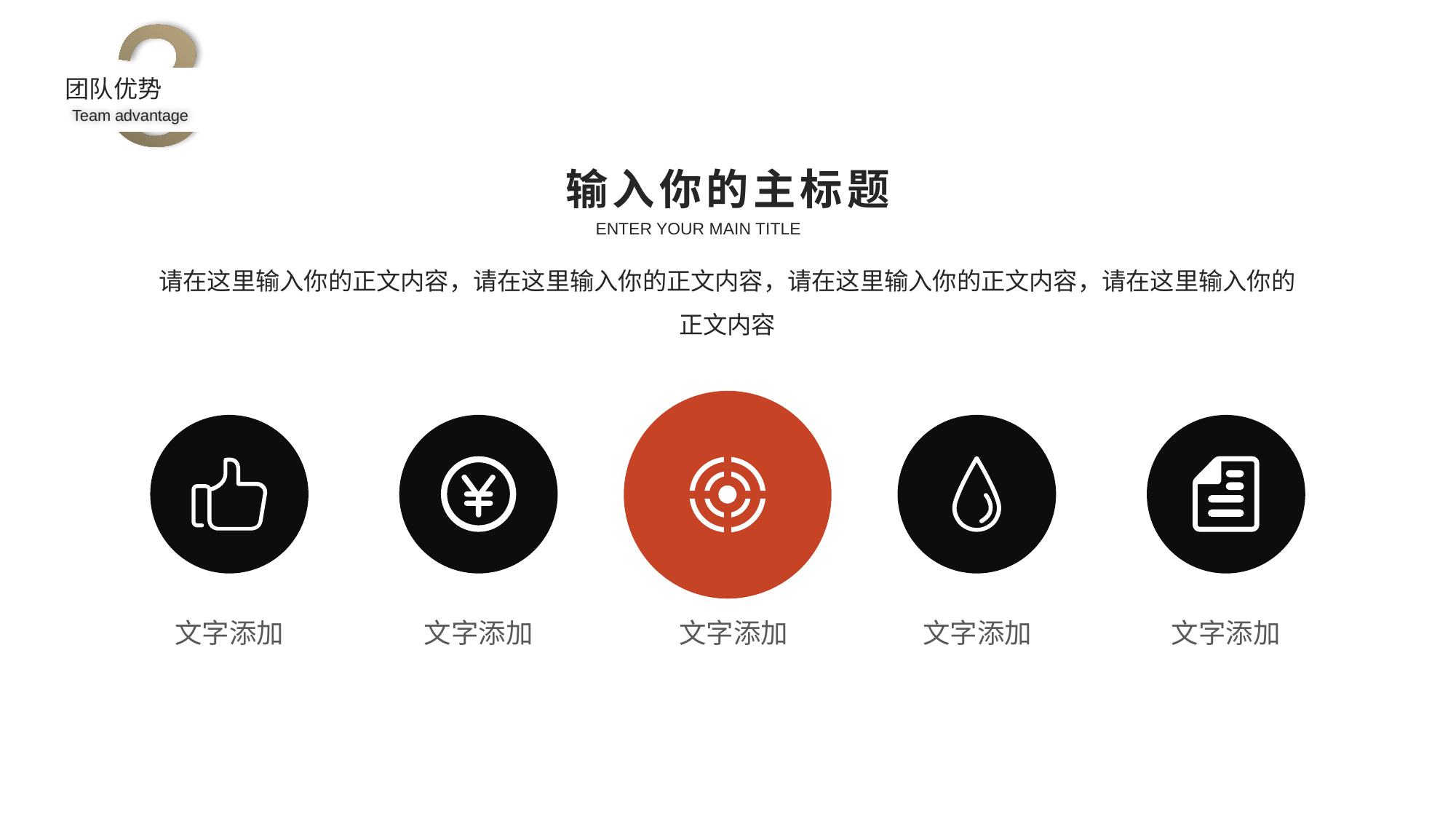

团队优势

Team advantage
输入你的主标题
ENTER YOUR MAIN TITLE
请在这里输入你的正文内容，请在这里输入你的正文内容，请在这里输入你的正文内容，请在这里输入你的正文内容
您的内容打在这里，或者通过复制您的文本后，在此框中选择粘贴，并选择只保留文字。您的内容打在这里，或者通过复制您的文本后，在此框中选择粘贴，并选择只保留文字。您的内容打在这里，或者通过复制您的文本后，在此框中选择粘贴，并选择只保留文字。

文字添加
文字添加
文字添加
文字添加
文字添加